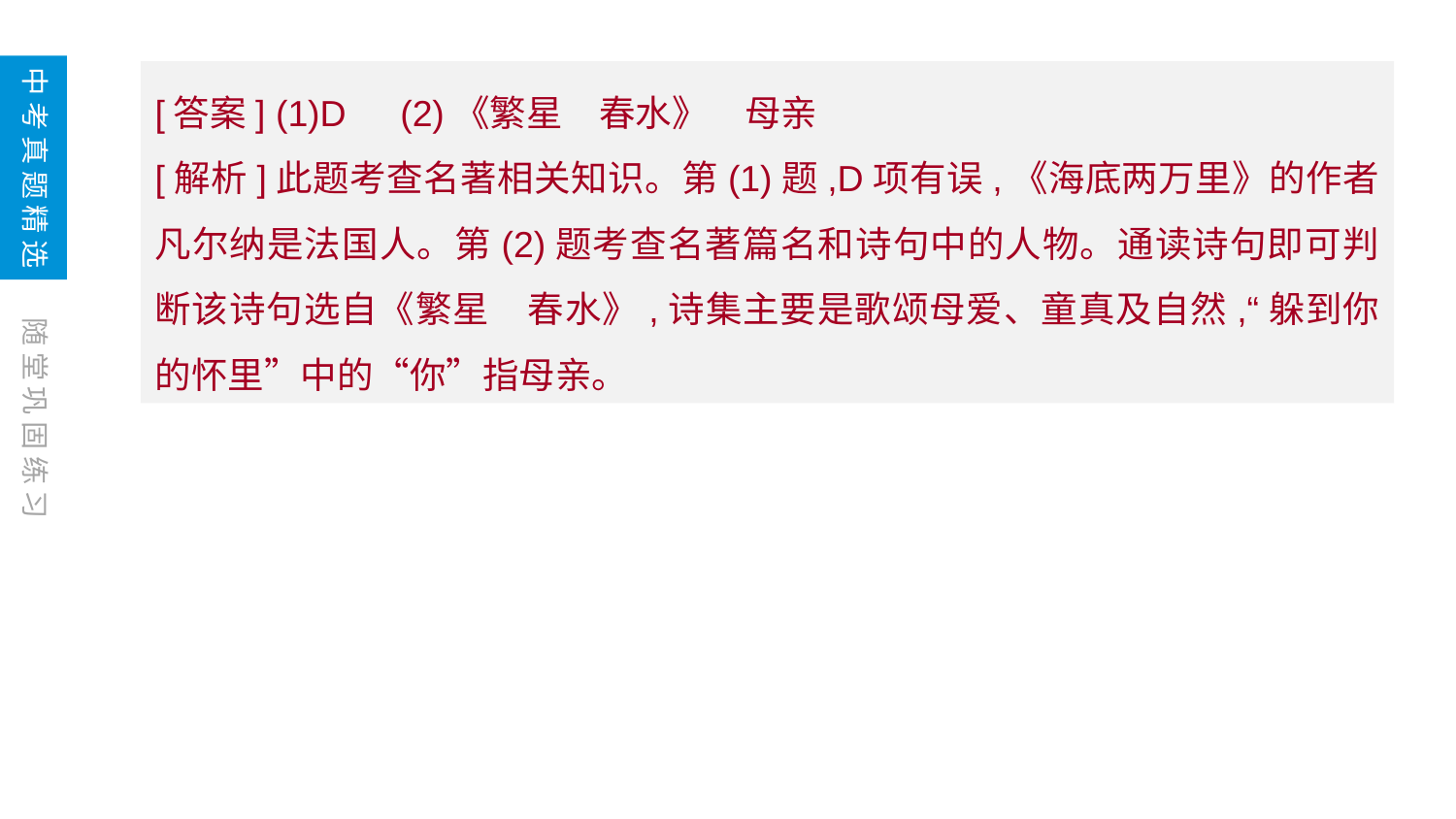

中考真题精选
[答案] (1)D　(2)《繁星　春水》　母亲
[解析]此题考查名著相关知识。第(1)题,D项有误,《海底两万里》的作者凡尔纳是法国人。第(2)题考查名著篇名和诗句中的人物。通读诗句即可判断该诗句选自《繁星　春水》,诗集主要是歌颂母爱、童真及自然,“躲到你的怀里”中的“你”指母亲。
随堂巩固练习